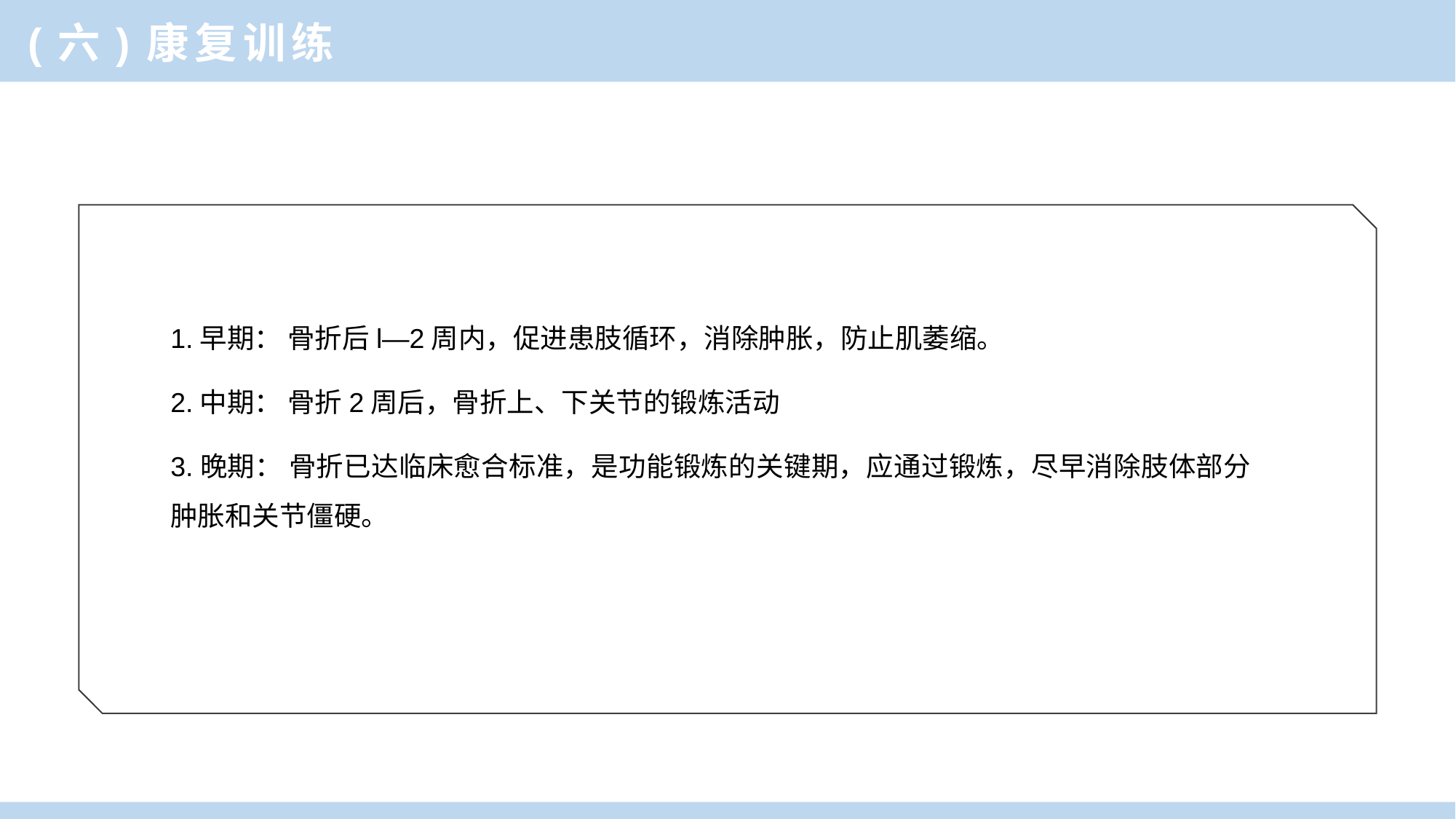

(六)康复训练

1.早期： 骨折后l—2周内，促进患肢循环，消除肿胀，防止肌萎缩。
2.中期： 骨折2周后，骨折上、下关节的锻炼活动
3.晚期： 骨折已达临床愈合标准，是功能锻炼的关键期，应通过锻炼，尽早消除肢体部分肿胀和关节僵硬。